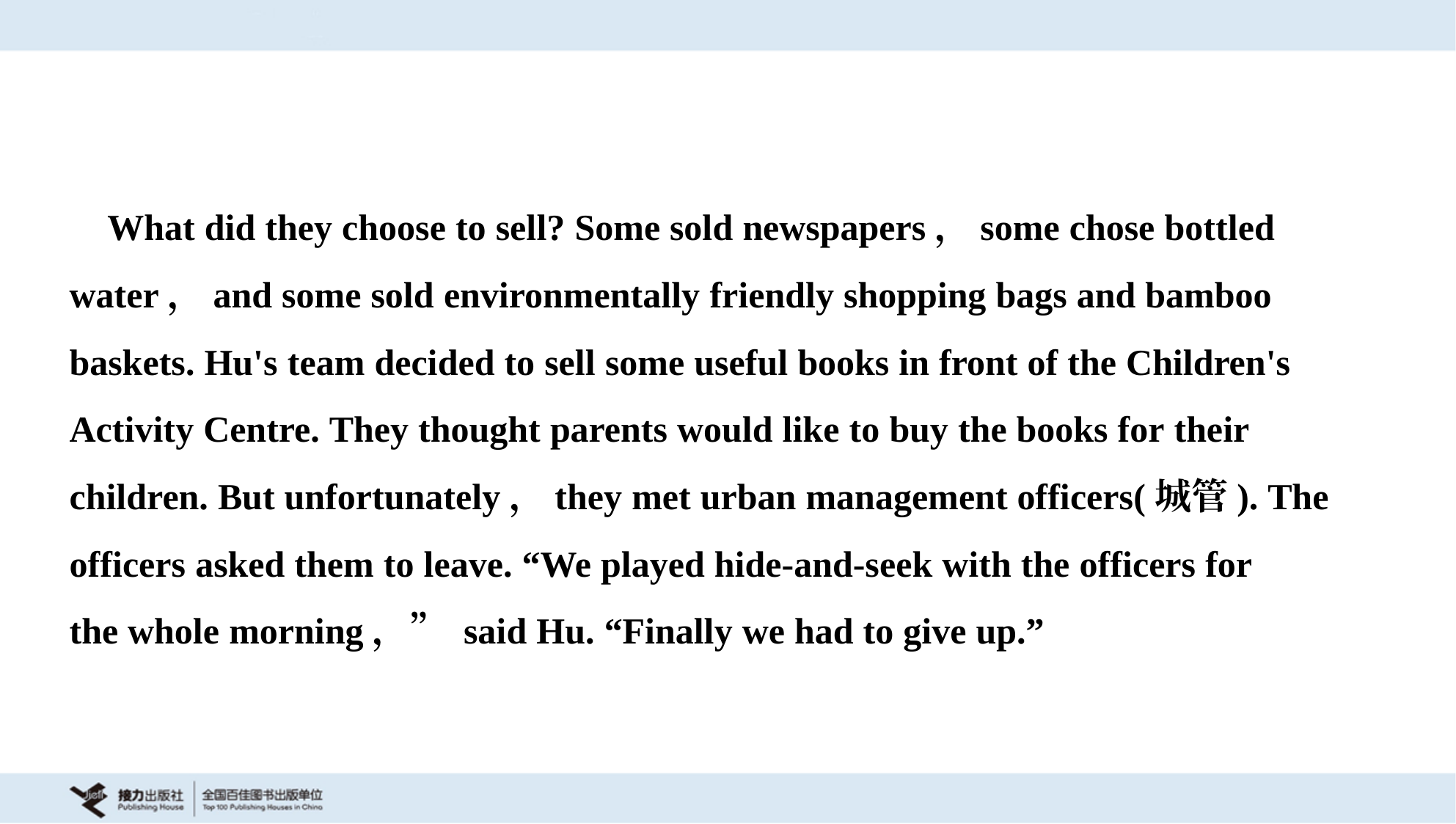

What did they choose to sell? Some sold newspapers，some chose bottled
water，and some sold environmentally friendly shopping bags and bamboo
baskets. Hu's team decided to sell some useful books in front of the Children's
Activity Centre. They thought parents would like to buy the books for their
children. But unfortunately，they met urban management officers(城管). The
officers asked them to leave. “We played hide-and-seek with the officers for
the whole morning，” said Hu. “Finally we had to give up.”